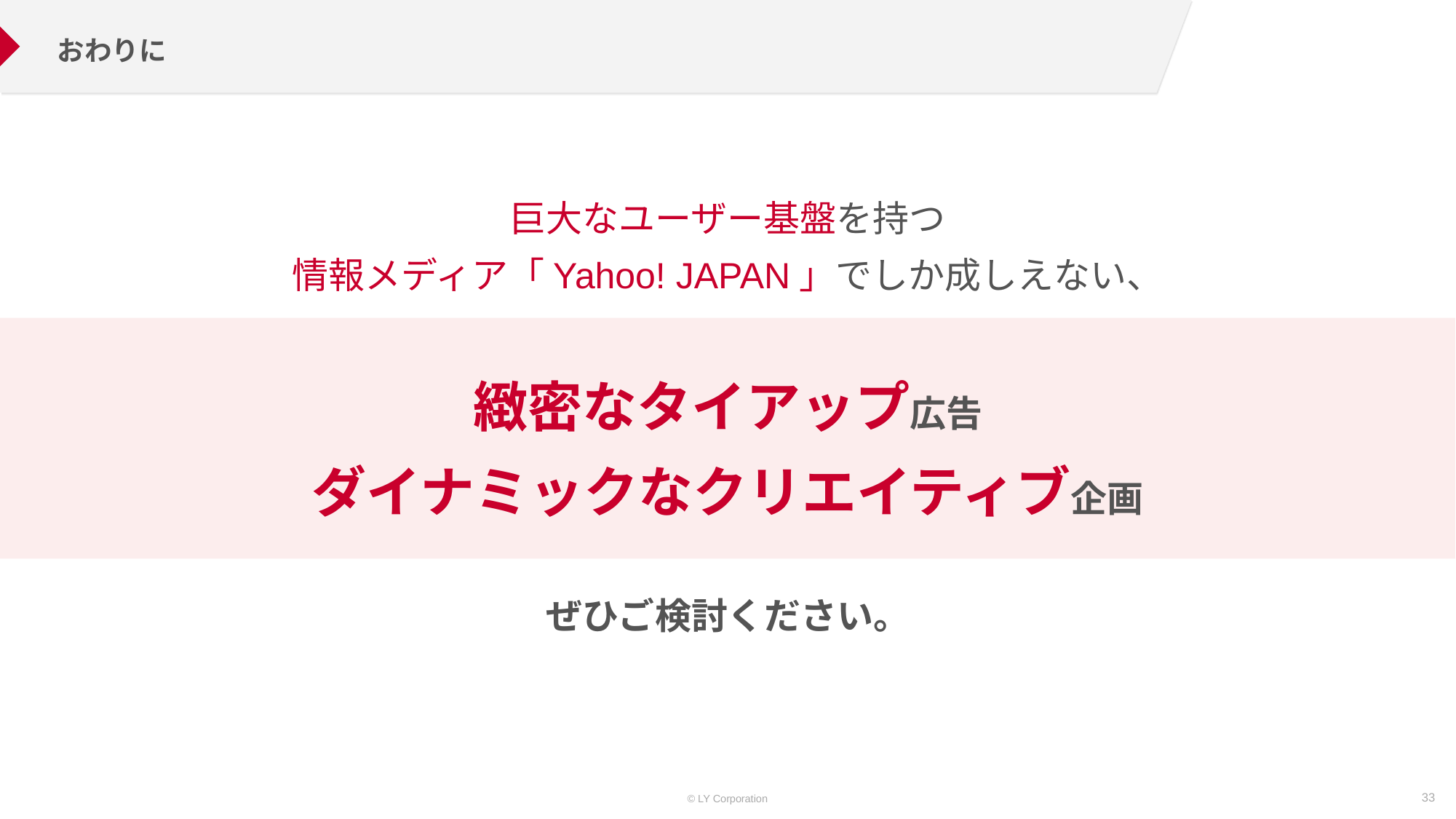

おわりに
巨大なユーザー基盤を持つ
情報メディア「Yahoo! JAPAN」でしか成しえない、

緻密なタイアップ広告
ダイナミックなクリエイティブ企画

ぜひご検討ください。